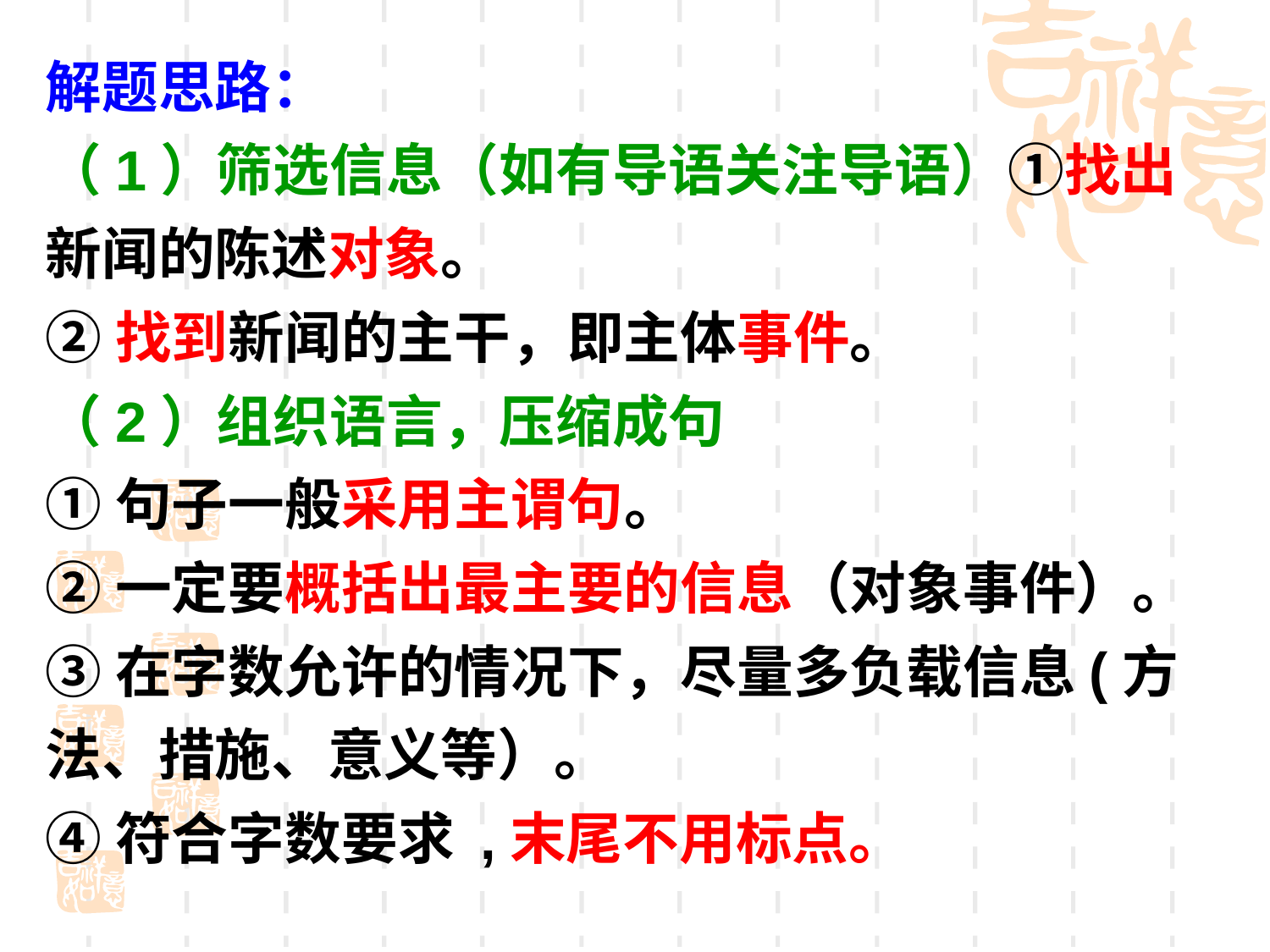

解题思路：
（1）筛选信息（如有导语关注导语）①找出新闻的陈述对象。
②找到新闻的主干，即主体事件。
（2）组织语言，压缩成句
①句子一般采用主谓句。
②一定要概括出最主要的信息（对象事件）。
③在字数允许的情况下，尽量多负载信息(方法、措施、意义等）。
④符合字数要求 ,末尾不用标点。